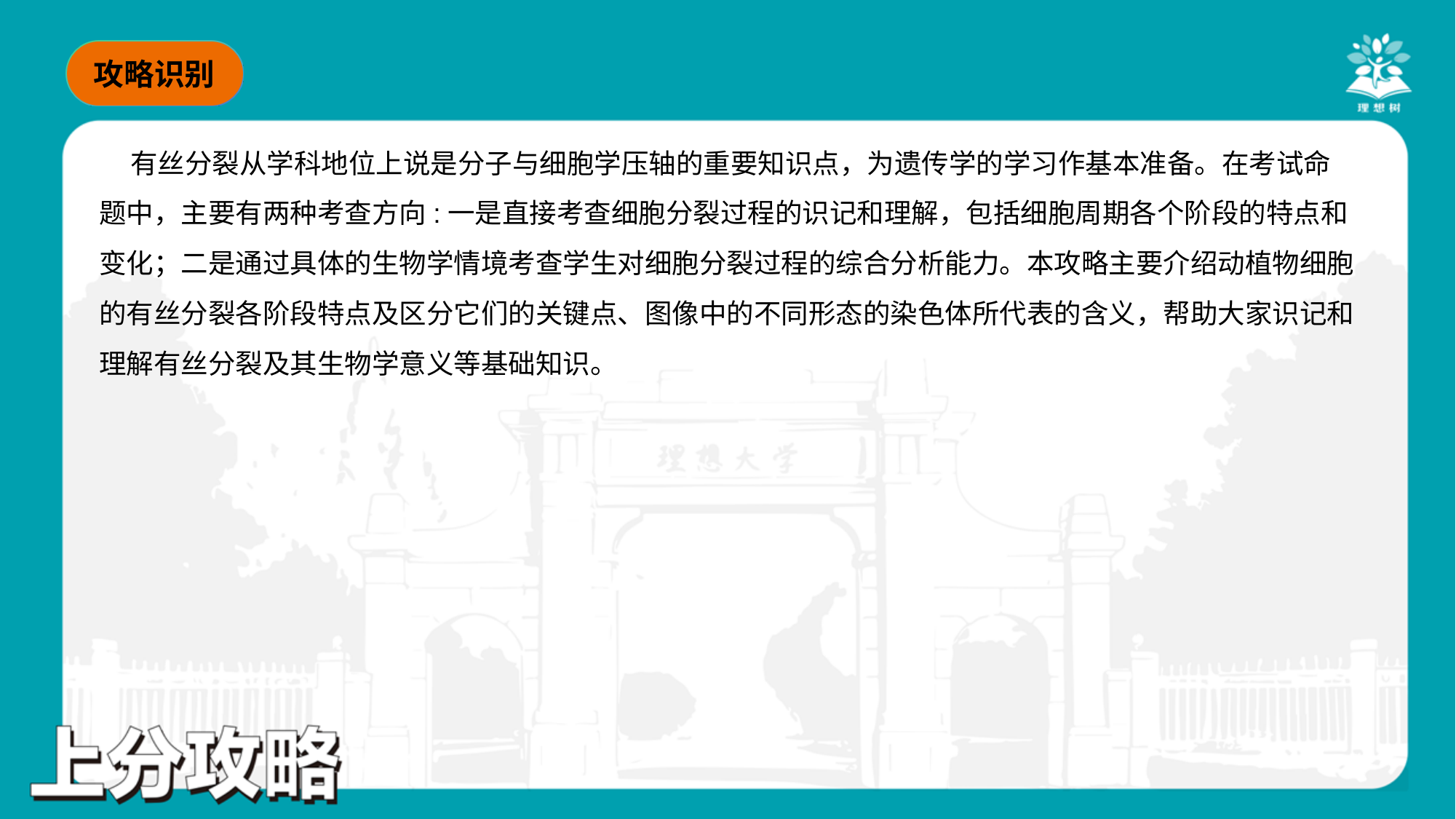

有丝分裂从学科地位上说是分子与细胞学压轴的重要知识点，为遗传学的学习作基本准备。在考试命
题中，主要有两种考查方向:一是直接考查细胞分裂过程的识记和理解，包括细胞周期各个阶段的特点和
变化；二是通过具体的生物学情境考查学生对细胞分裂过程的综合分析能力。本攻略主要介绍动植物细胞
的有丝分裂各阶段特点及区分它们的关键点、图像中的不同形态的染色体所代表的含义，帮助大家识记和
理解有丝分裂及其生物学意义等基础知识。